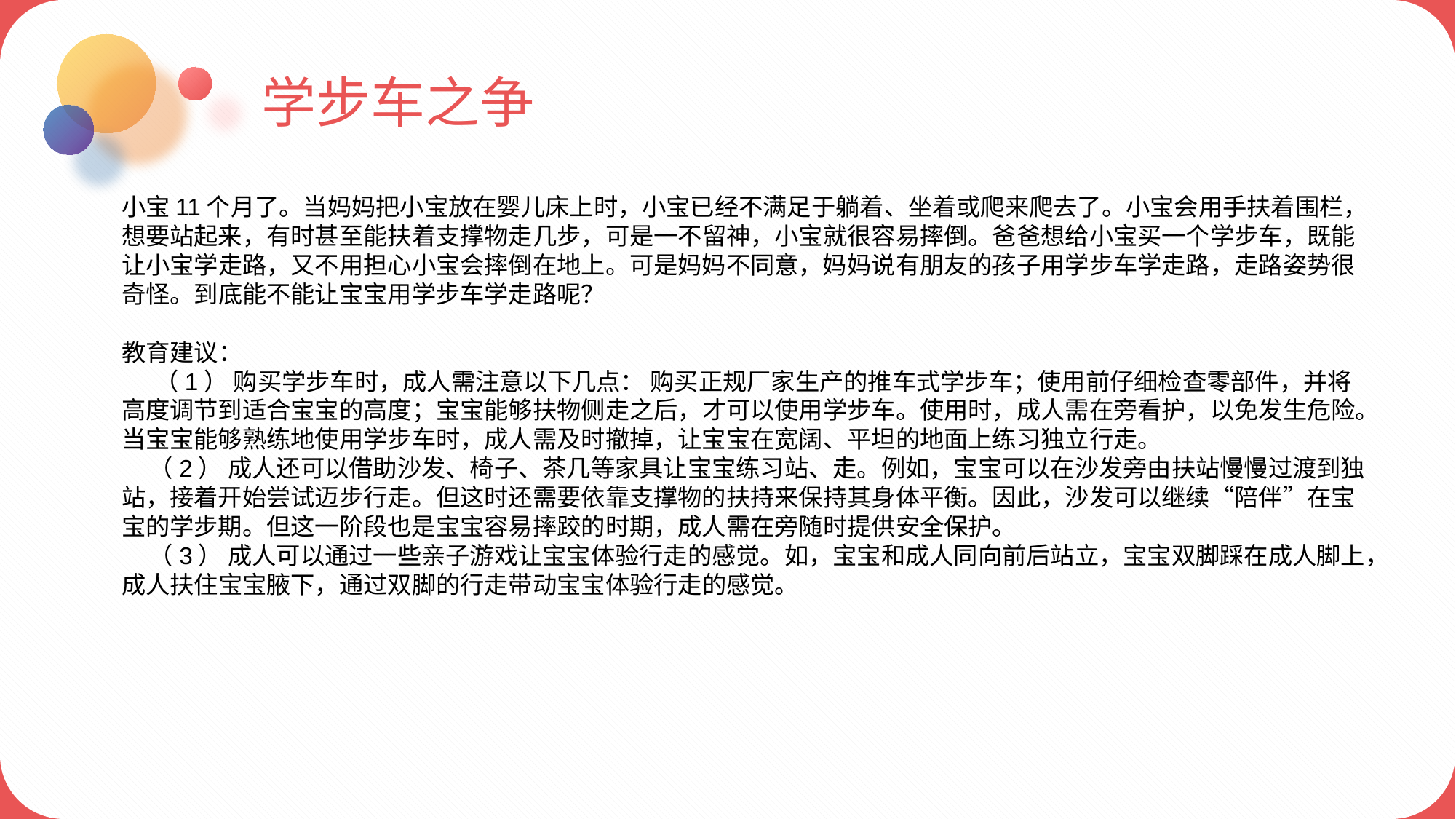

学步车之争
小宝11个月了。当妈妈把小宝放在婴儿床上时，小宝已经不满足于躺着、坐着或爬来爬去了。小宝会用手扶着围栏，想要站起来，有时甚至能扶着支撑物走几步，可是一不留神，小宝就很容易摔倒。爸爸想给小宝买一个学步车，既能让小宝学走路，又不用担心小宝会摔倒在地上。可是妈妈不同意，妈妈说有朋友的孩子用学步车学走路，走路姿势很奇怪。到底能不能让宝宝用学步车学走路呢？

教育建议：
     （1） 购买学步车时，成人需注意以下几点： 购买正规厂家生产的推车式学步车；使用前仔细检查零部件，并将高度调节到适合宝宝的高度；宝宝能够扶物侧走之后，才可以使用学步车。使用时，成人需在旁看护，以免发生危险。当宝宝能够熟练地使用学步车时，成人需及时撤掉，让宝宝在宽阔、平坦的地面上练习独立行走。
    （2） 成人还可以借助沙发、椅子、茶几等家具让宝宝练习站、走。例如，宝宝可以在沙发旁由扶站慢慢过渡到独站，接着开始尝试迈步行走。但这时还需要依靠支撑物的扶持来保持其身体平衡。因此，沙发可以继续“陪伴”在宝宝的学步期。但这一阶段也是宝宝容易摔跤的时期，成人需在旁随时提供安全保护。
    （3） 成人可以通过一些亲子游戏让宝宝体验行走的感觉。如，宝宝和成人同向前后站立，宝宝双脚踩在成人脚上，成人扶住宝宝腋下，通过双脚的行走带动宝宝体验行走的感觉。